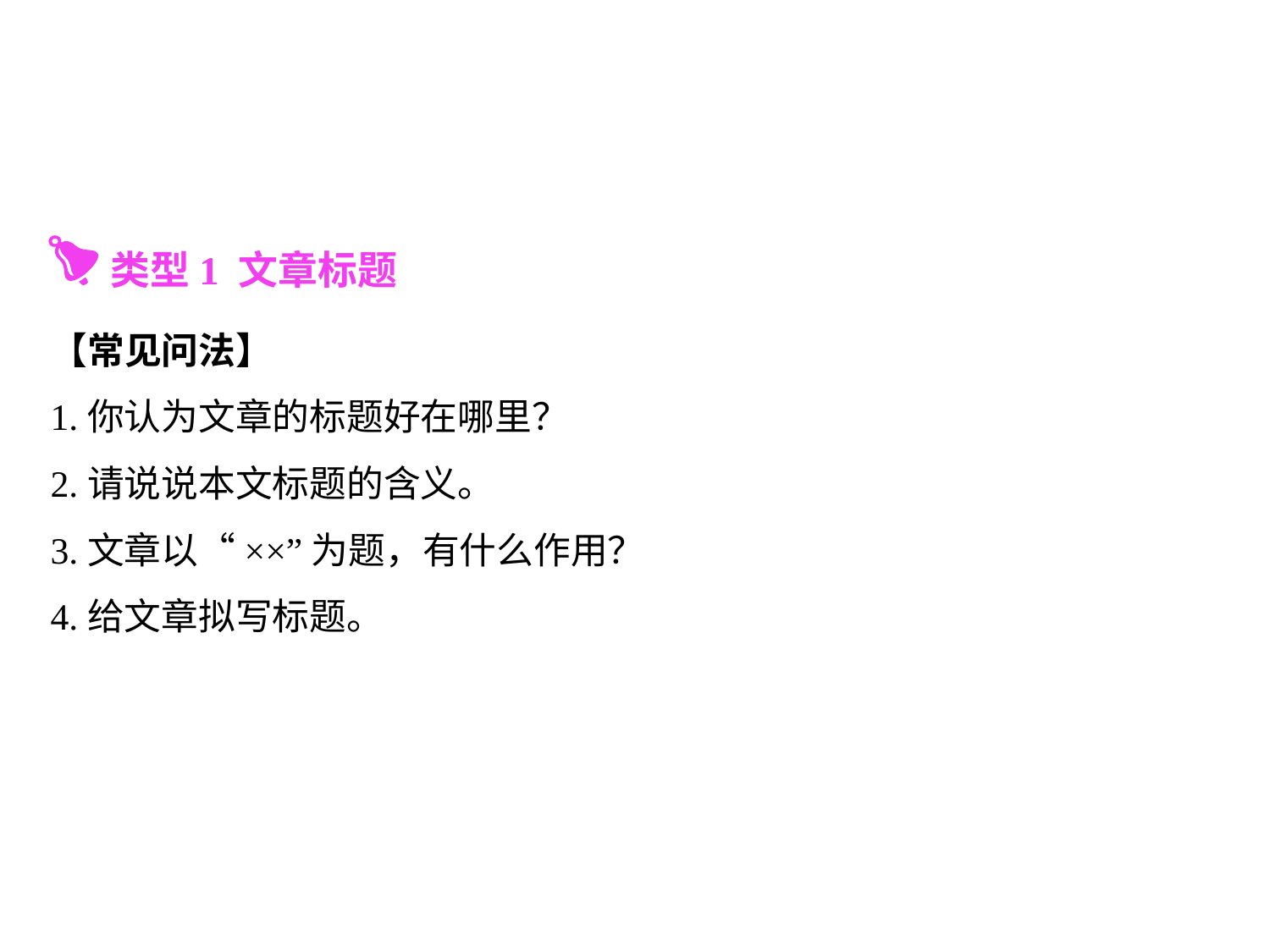

类型1 文章标题

【常见问法】
1.你认为文章的标题好在哪里？
2.请说说本文标题的含义。
3.文章以“××”为题，有什么作用？
4.给文章拟写标题。